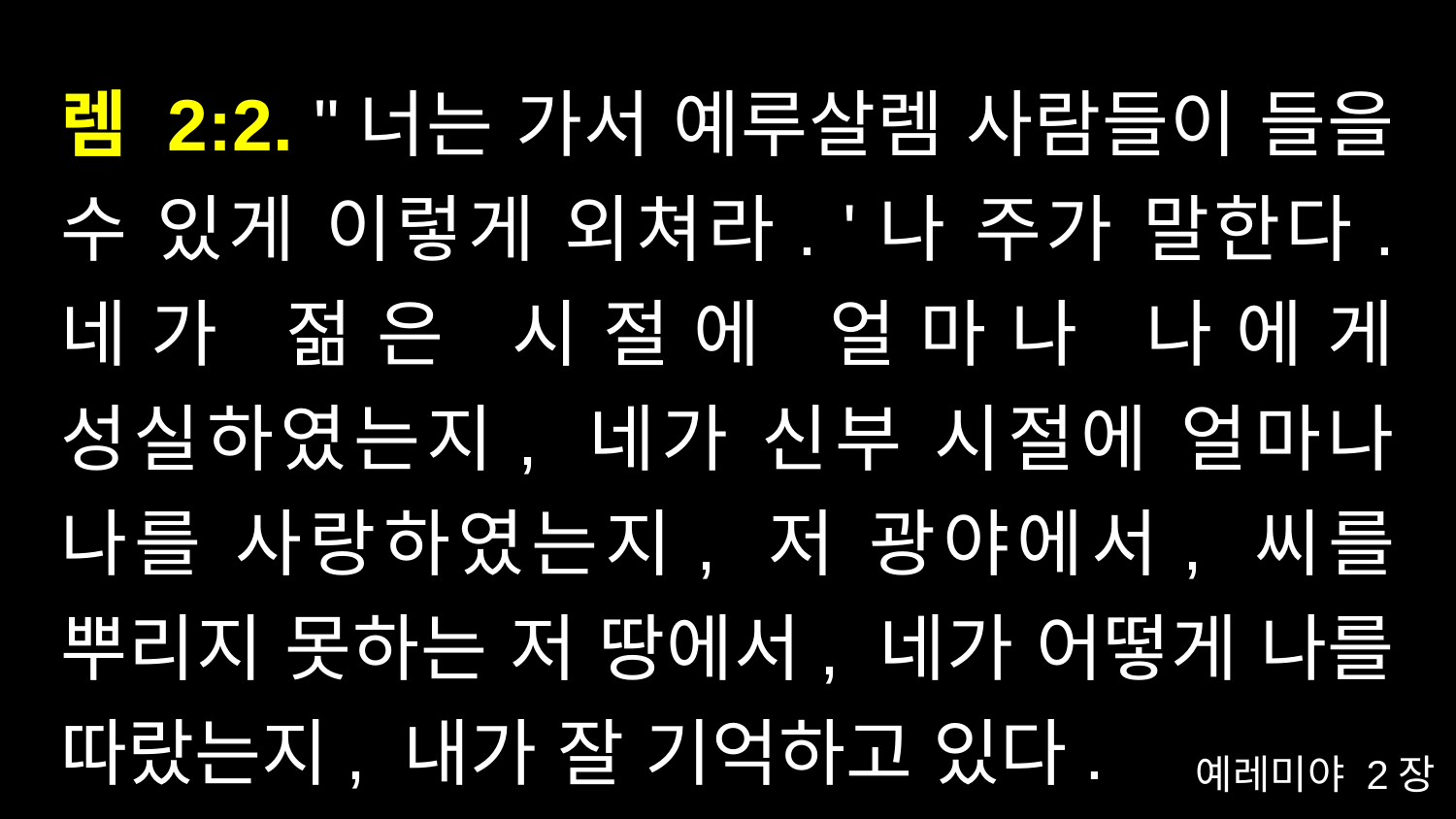

# 렘 2:2. "너는 가서 예루살렘 사람들이 들을 수 있게 이렇게 외쳐라. '나 주가 말한다. 네가 젊은 시절에 얼마나 나에게 성실하였는지, 네가 신부 시절에 얼마나 나를 사랑하였는지, 저 광야에서, 씨를 뿌리지 못하는 저 땅에서, 네가 어떻게 나를 따랐는지, 내가 잘 기억하고 있다.
예레미야 2장